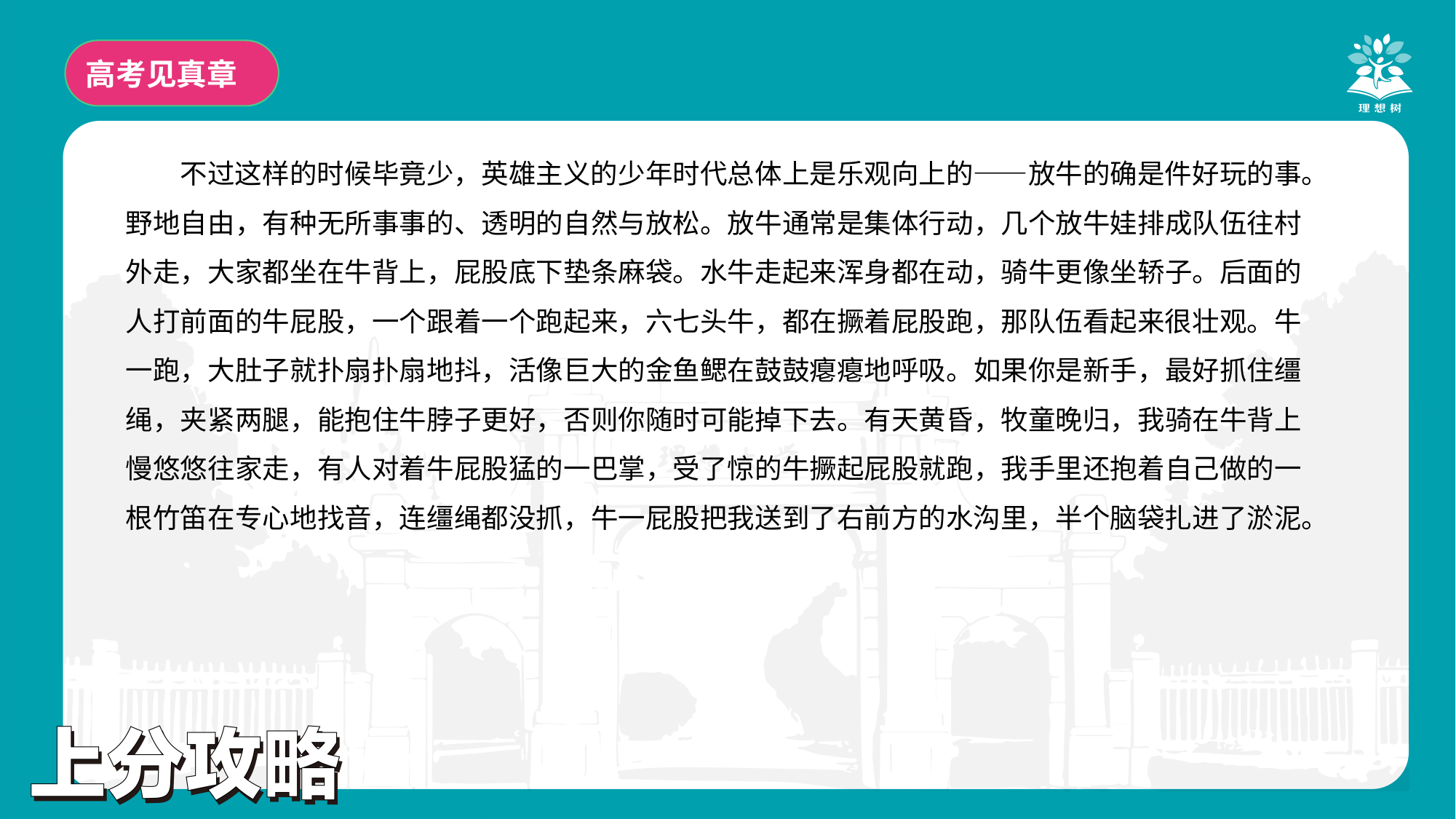

高考见真章
不过这样的时候毕竟少，英雄主义的少年时代总体上是乐观向上的——放牛的确是件好玩的事。野地自由，有种无所事事的、透明的自然与放松。放牛通常是集体行动，几个放牛娃排成队伍往村外走，大家都坐在牛背上，屁股底下垫条麻袋。水牛走起来浑身都在动，骑牛更像坐轿子。后面的人打前面的牛屁股，一个跟着一个跑起来，六七头牛，都在撅着屁股跑，那队伍看起来很壮观。牛一跑，大肚子就扑扇扑扇地抖，活像巨大的金鱼鳃在鼓鼓瘪瘪地呼吸。如果你是新手，最好抓住缰绳，夹紧两腿，能抱住牛脖子更好，否则你随时可能掉下去。有天黄昏，牧童晚归，我骑在牛背上慢悠悠往家走，有人对着牛屁股猛的一巴掌，受了惊的牛撅起屁股就跑，我手里还抱着自己做的一根竹笛在专心地找音，连缰绳都没抓，牛一屁股把我送到了右前方的水沟里，半个脑袋扎进了淤泥。